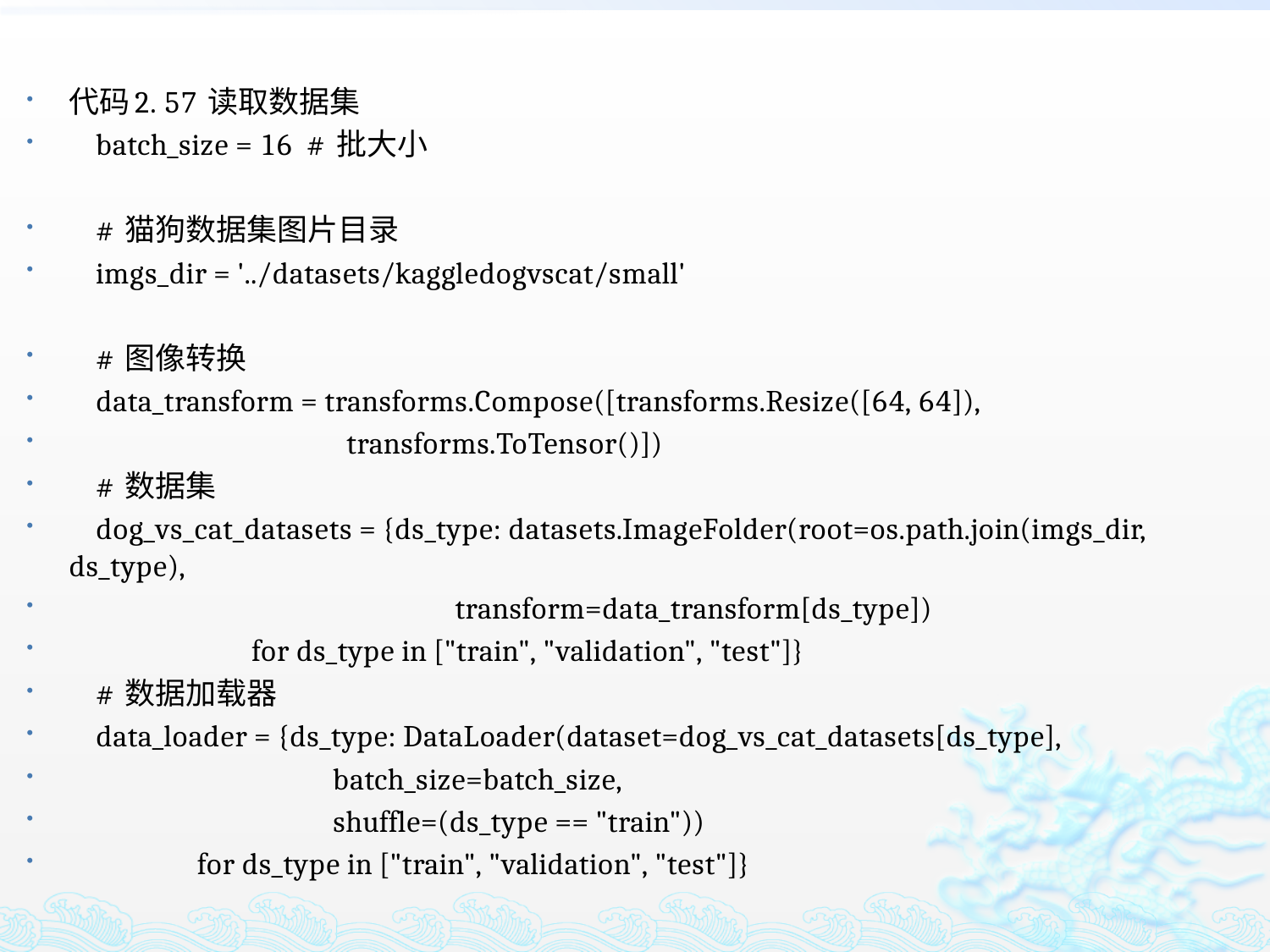

代码2. 57 读取数据集
    batch_size = 16  # 批大小

    # 猫狗数据集图片目录
    imgs_dir = '../datasets/kaggledogvscat/small'

    # 图像转换
    data_transform = transforms.Compose([transforms.Resize([64, 64]),
                                         transforms.ToTensor()])
    # 数据集
    dog_vs_cat_datasets = {ds_type: datasets.ImageFolder(root=os.path.join(imgs_dir, ds_type),
                                                         transform=data_transform[ds_type])
                           for ds_type in ["train", "validation", "test"]}
    # 数据加载器
    data_loader = {ds_type: DataLoader(dataset=dog_vs_cat_datasets[ds_type],
                                       batch_size=batch_size,
                                       shuffle=(ds_type == "train"))
                   for ds_type in ["train", "validation", "test"]}